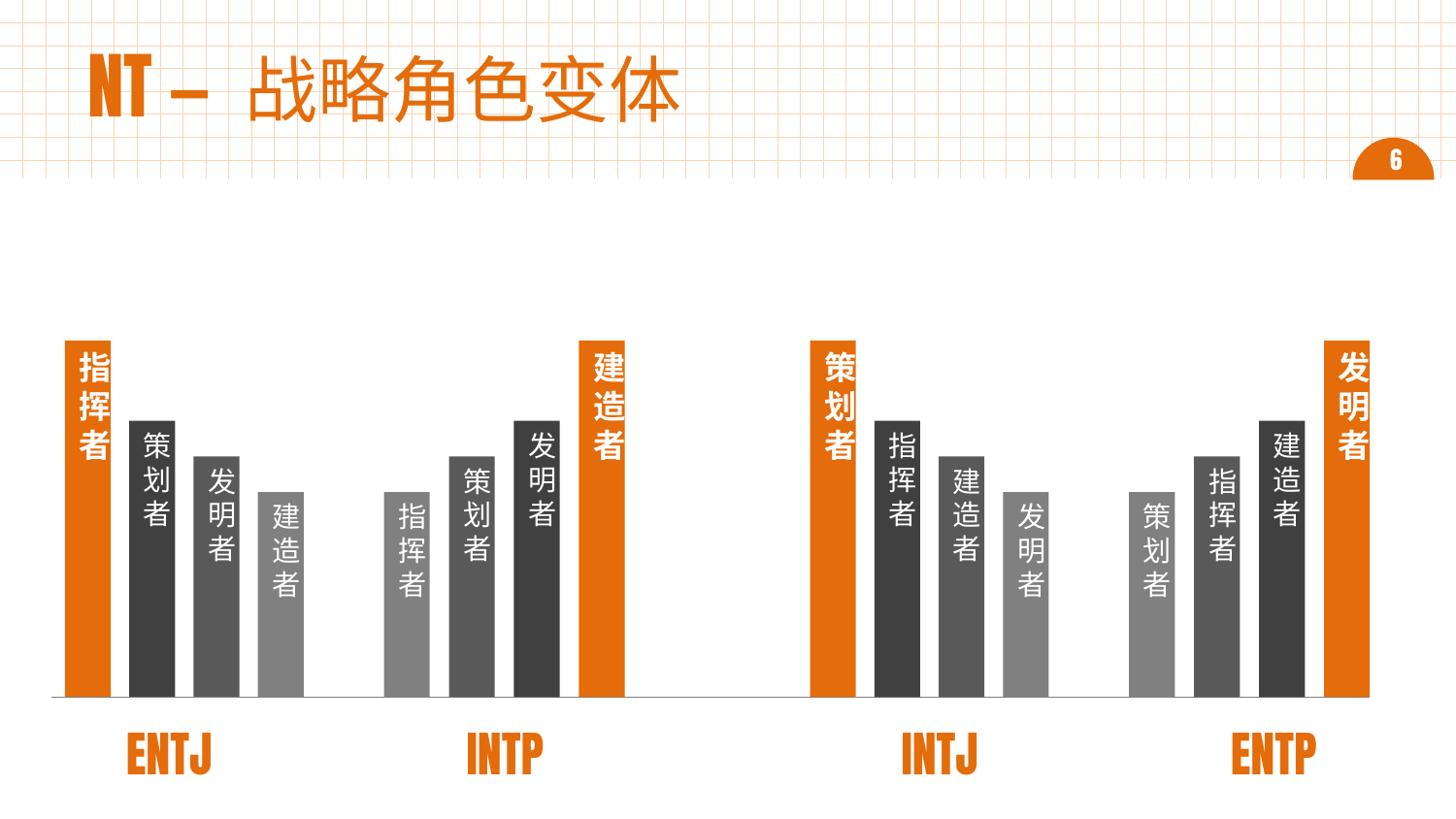

# NT — 战略角色变体
 6
指挥者
建造者
策划者
发明者
策划者
发明者
指挥者
建造者
发明者
策划者
建造者
指挥者
建造者
指挥者
发明者
策划者
ENTJ
INTP
INTJ
ENTP